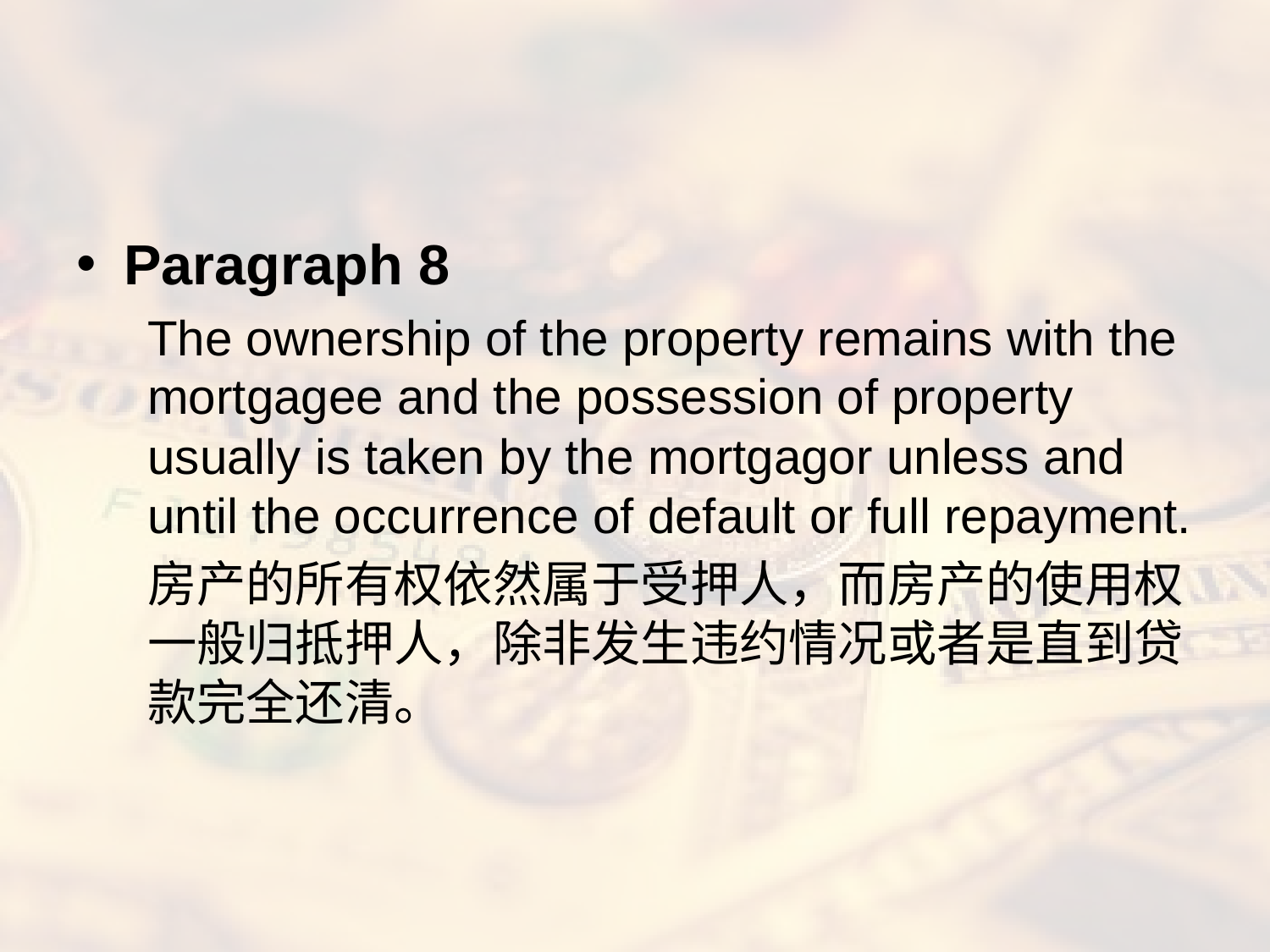

#
Paragraph 8
The ownership of the property remains with the mortgagee and the possession of property usually is taken by the mortgagor unless and until the occurrence of default or full repayment.
房产的所有权依然属于受押人，而房产的使用权一般归抵押人，除非发生违约情况或者是直到贷款完全还清。